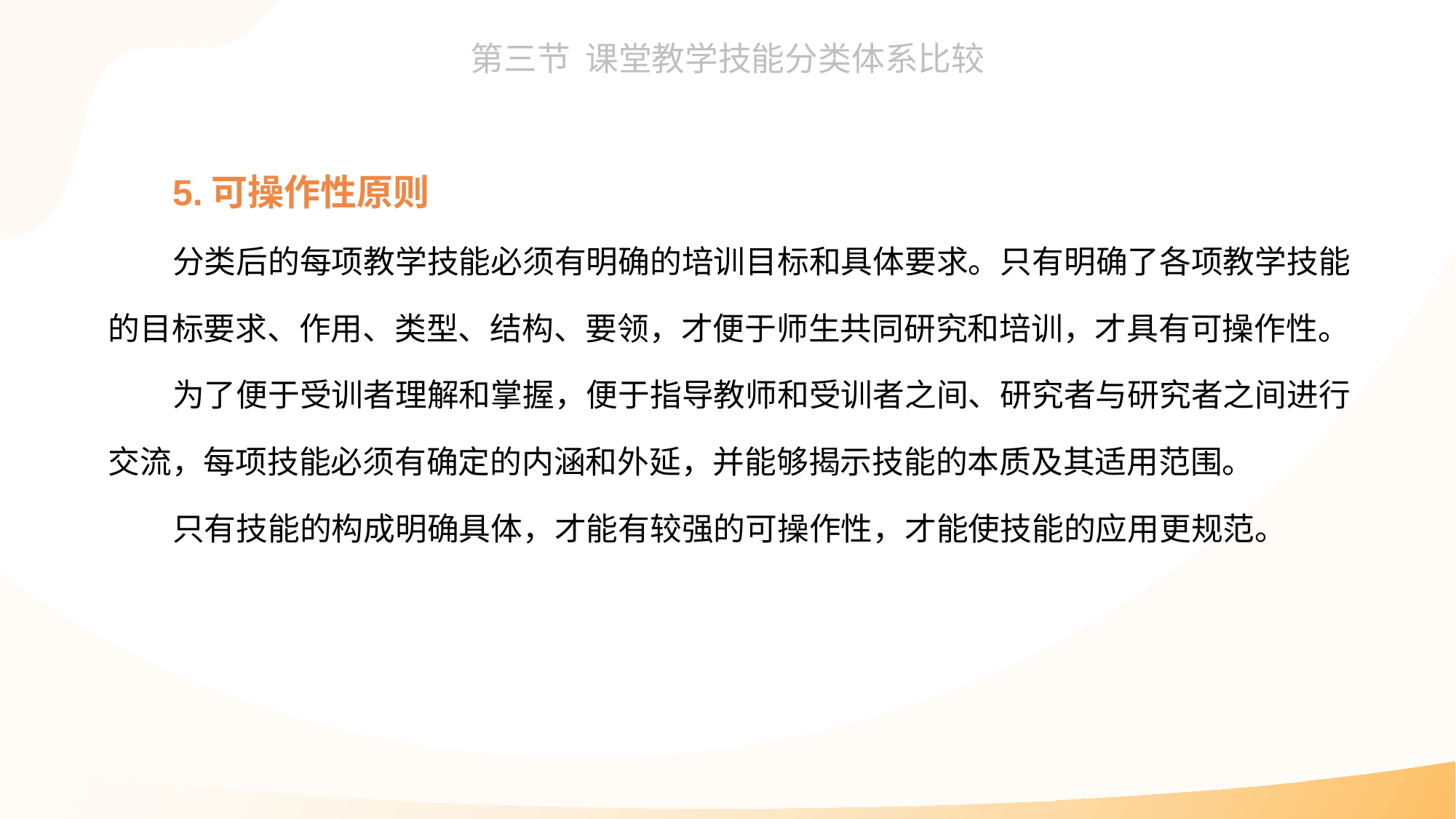

5.可操作性原则
分类后的每项教学技能必须有明确的培训目标和具体要求。只有明确了各项教学技能的目标要求、作用、类型、结构、要领，才便于师生共同研究和培训，才具有可操作性。
为了便于受训者理解和掌握，便于指导教师和受训者之间、研究者与研究者之间进行交流，每项技能必须有确定的内涵和外延，并能够揭示技能的本质及其适用范围。
只有技能的构成明确具体，才能有较强的可操作性，才能使技能的应用更规范。